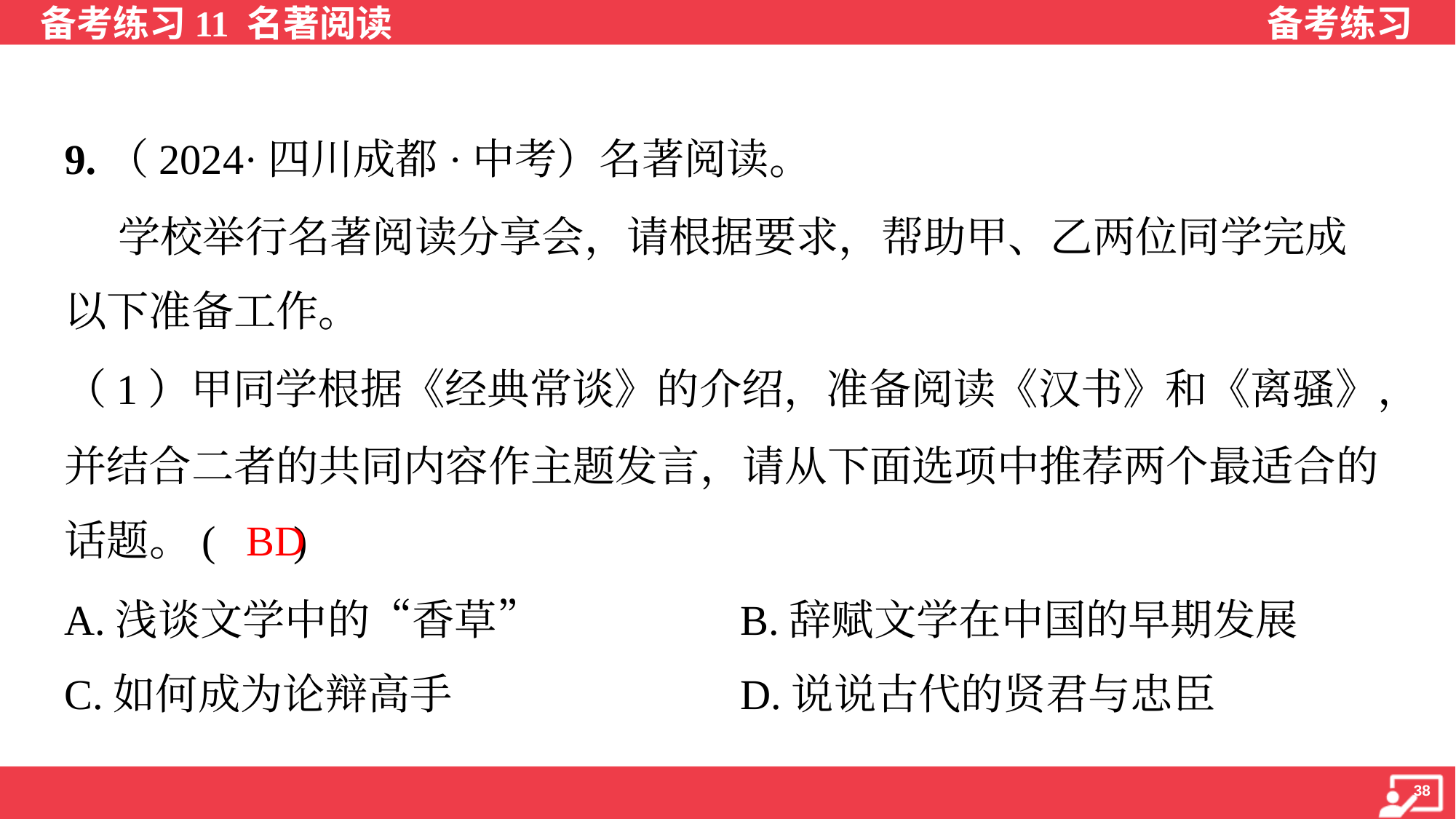

9.（2024·四川成都·中考）名著阅读。
    学校举行名著阅读分享会，请根据要求，帮助甲、乙两位同学完成
以下准备工作。
（1）甲同学根据《经典常谈》的介绍，准备阅读《汉书》和《离骚》，
并结合二者的共同内容作主题发言，请从下面选项中推荐两个最适合的
话题。(       )
BD
A.浅谈文学中的“香草”	B.辞赋文学在中国的早期发展
C.如何成为论辩高手	D.说说古代的贤君与忠臣